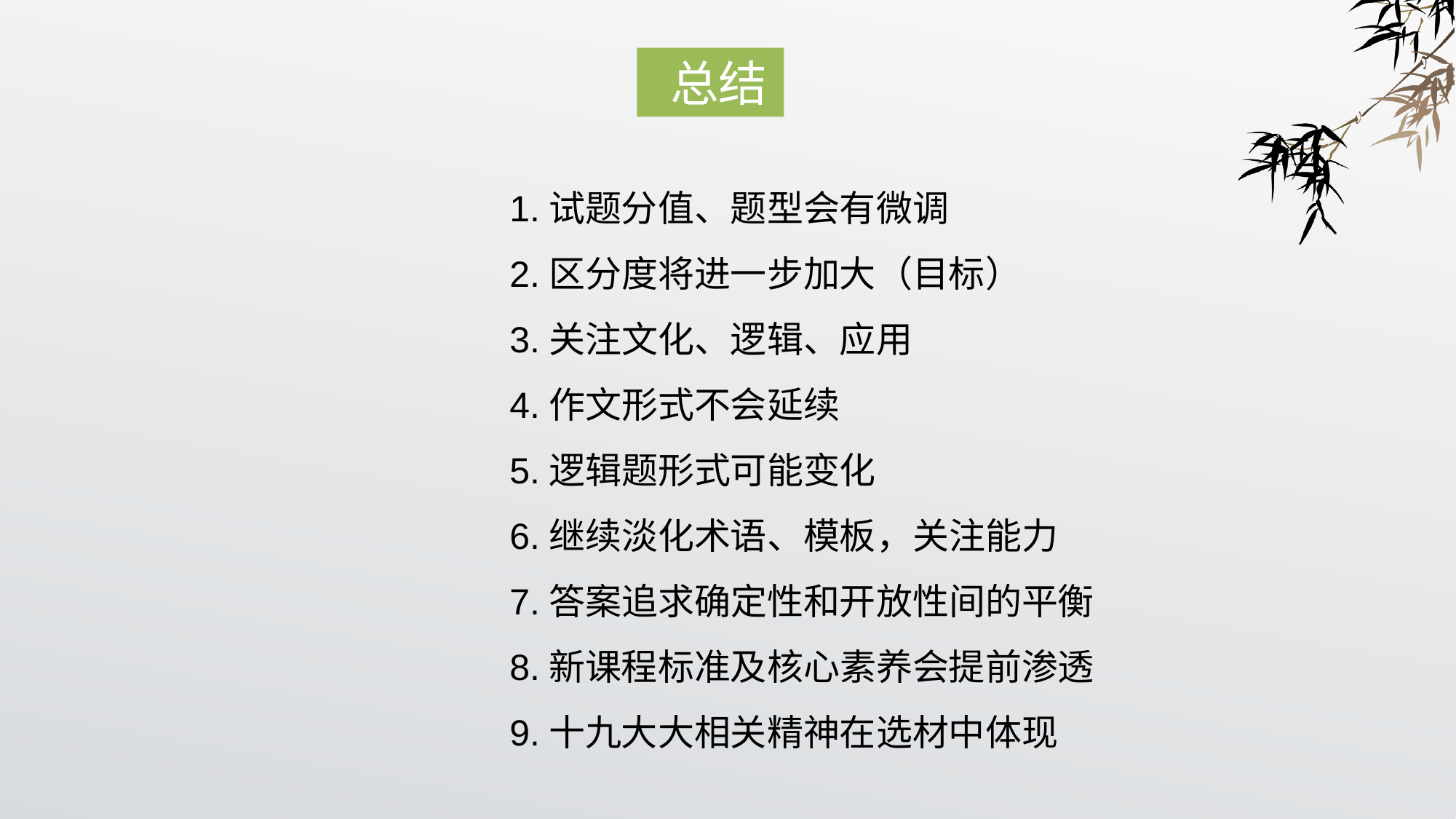

总结
1.试题分值、题型会有微调
2.区分度将进一步加大（目标）
3.关注文化、逻辑、应用
4.作文形式不会延续
5.逻辑题形式可能变化
6.继续淡化术语、模板，关注能力
7.答案追求确定性和开放性间的平衡
8.新课程标准及核心素养会提前渗透
9.十九大大相关精神在选材中体现